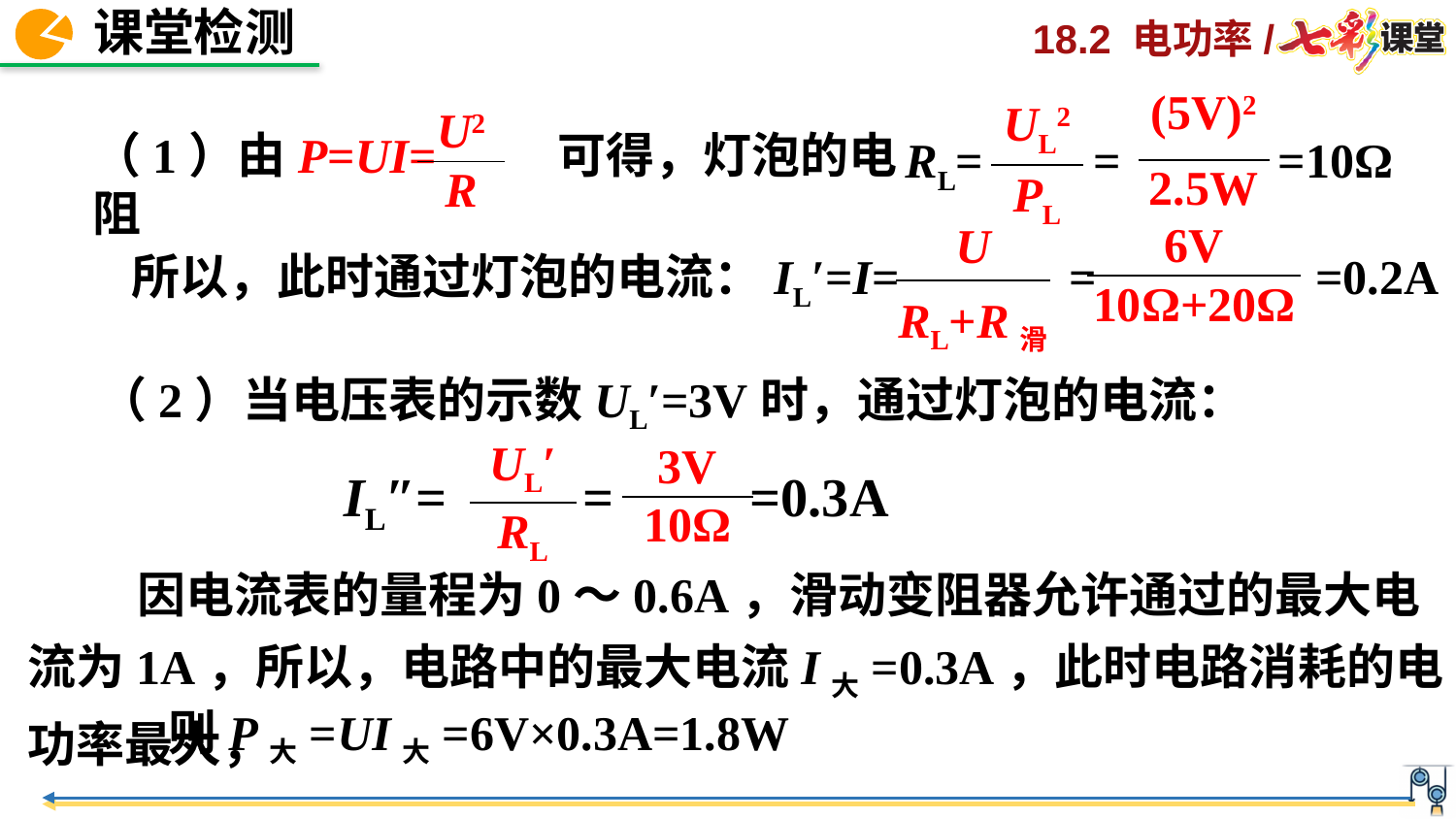

| (5V)2 |
| --- |
| 2.5W |
| UL2 |
| --- |
| PL |
| U2 |
| --- |
| R |
（1）由P=UI=         可得，灯泡的电阻
RL=         =             =10Ω
| U |
| --- |
| RL+R滑 |
| 6V |
| --- |
| 10Ω+20Ω |
    所以，此时通过灯泡的电流：IL′=I=              =                  =0.2A
（2）当电压表的示数UL′=3V时，通过灯泡的电流：
| UL′ |
| --- |
| RL |
| 3V |
| --- |
| 10Ω |
IL″=          =          =0.3A
         因电流表的量程为0～0.6A，滑动变阻器允许通过的最大电流为1A，所以，电路中的最大电流I大=0.3A，此时电路消耗的电功率最大，
则P大=UI大=6V×0.3A=1.8W